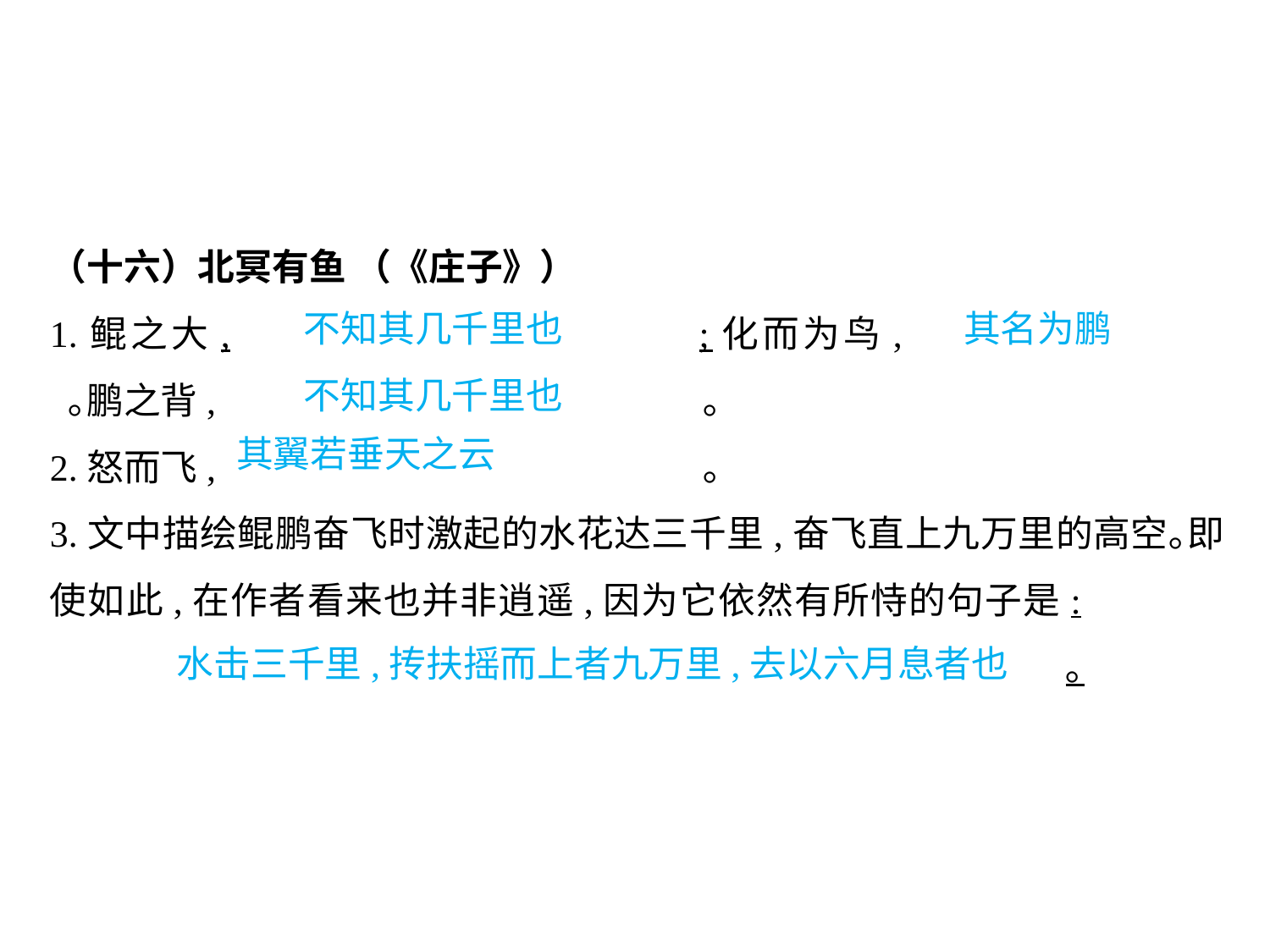

（十六）北冥有鱼 （《庄子》）
1.鲲之大,				;化而为鸟,			 ｡鹏之背,				 ｡
2.怒而飞,				 ｡
3.文中描绘鲲鹏奋飞时激起的水花达三千里,奋飞直上九万里的高空｡即使如此,在作者看来也并非逍遥,因为它依然有所恃的句子是:										｡
		不知其几千里也			   其名为鹏			不知其几千里也
其翼若垂天之云
										水击三千里,抟扶摇而上者九万里,去以六月息者也